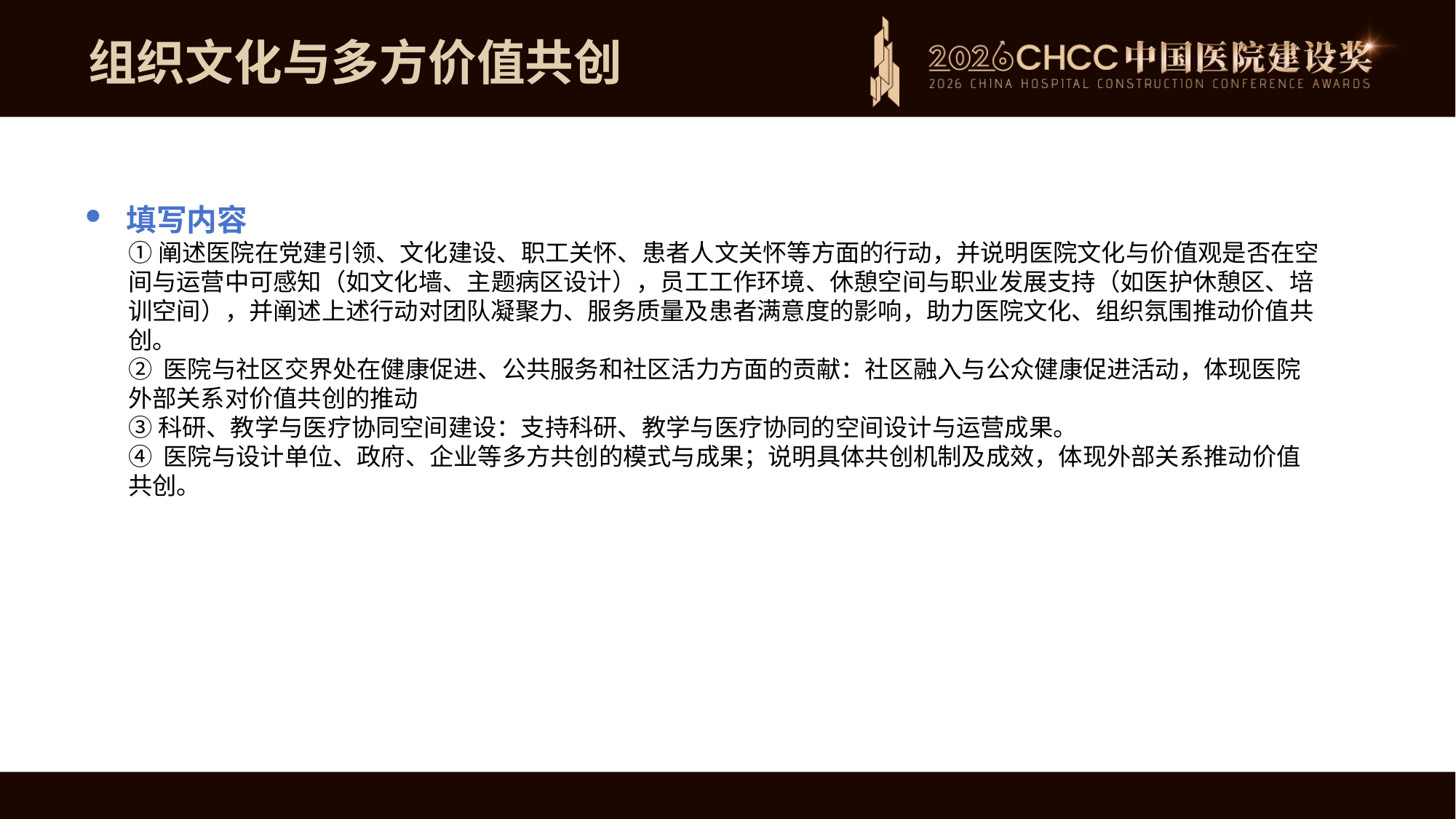

组织文化与多方价值共创
填写内容
①阐述医院在党建引领、文化建设、职工关怀、患者人文关怀等方面的行动，并说明医院文化与价值观是否在空间与运营中可感知（如文化墙、主题病区设计），员工工作环境、休憩空间与职业发展支持（如医护休憩区、培训空间），并阐述上述行动对团队凝聚力、服务质量及患者满意度的影响，助力医院文化、组织氛围推动价值共创。
② 医院与社区交界处在健康促进、公共服务和社区活力方面的贡献：社区融入与公众健康促进活动，体现医院外部关系对价值共创的推动
③科研、教学与医疗协同空间建设：支持科研、教学与医疗协同的空间设计与运营成果。
④ 医院与设计单位、政府、企业等多方共创的模式与成果；说明具体共创机制及成效，体现外部关系推动价值共创。